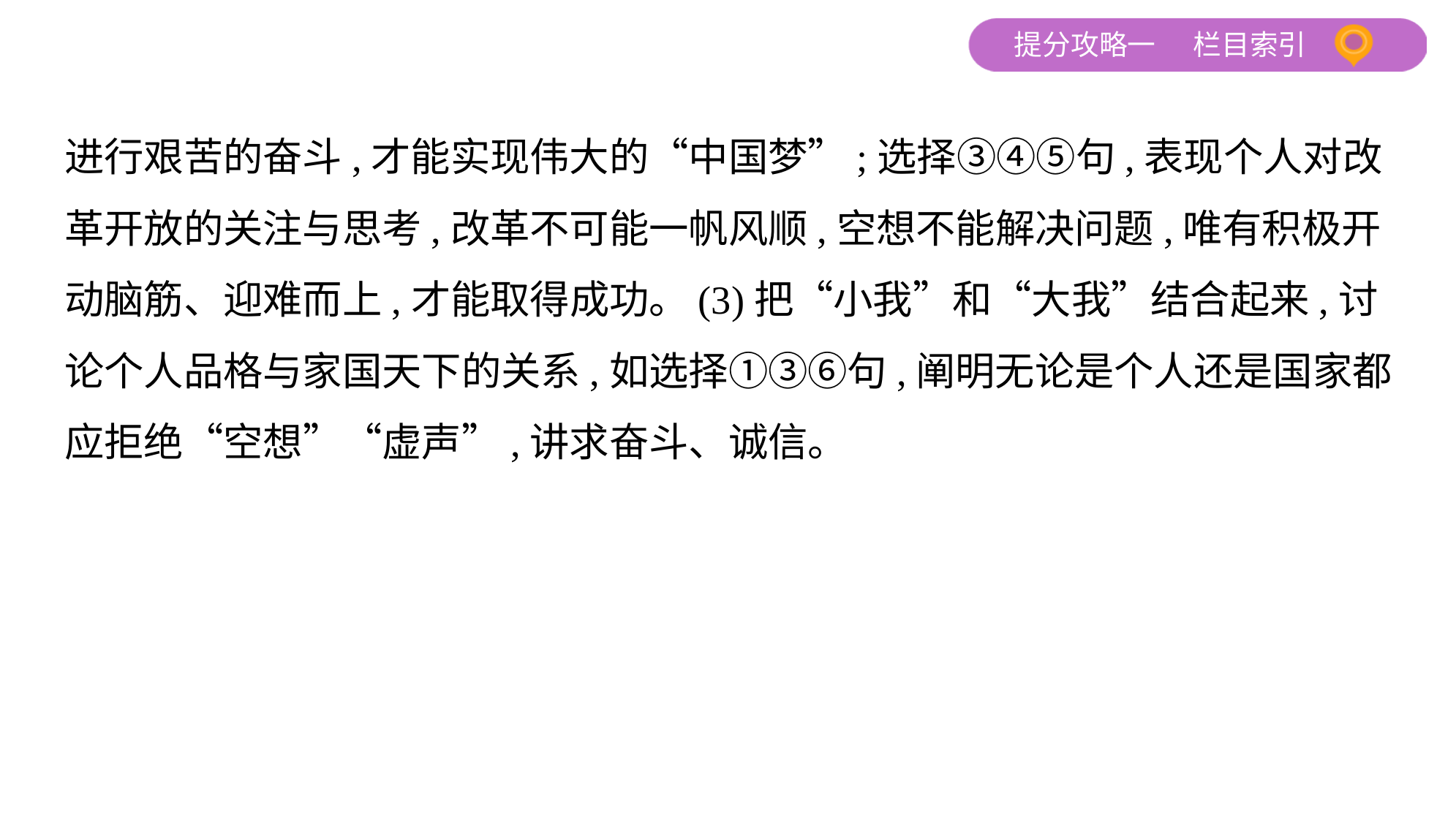

进行艰苦的奋斗,才能实现伟大的“中国梦”;选择③④⑤句,表现个人对改
革开放的关注与思考,改革不可能一帆风顺,空想不能解决问题,唯有积极开
动脑筋、迎难而上,才能取得成功。(3)把“小我”和“大我”结合起来,讨
论个人品格与家国天下的关系,如选择①③⑥句,阐明无论是个人还是国家都
应拒绝“空想”“虚声”,讲求奋斗、诚信。